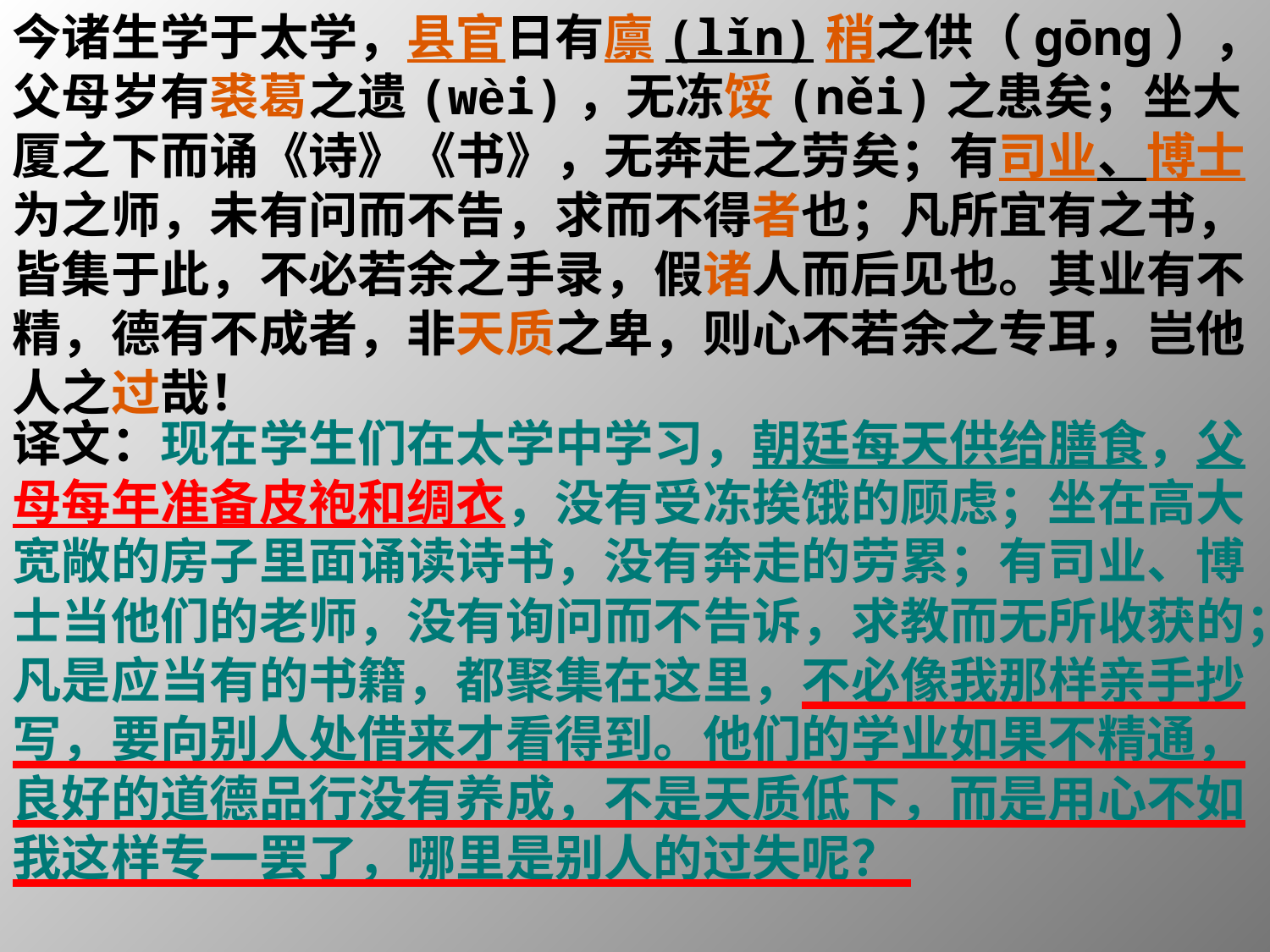

今诸生学于太学，县官日有廪(lǐn)稍之供（gōng），父母岁有裘葛之遗(wèi)，无冻馁(něi)之患矣；坐大厦之下而诵《诗》《书》，无奔走之劳矣；有司业、博士为之师，未有问而不告，求而不得者也；凡所宜有之书，皆集于此，不必若余之手录，假诸人而后见也。其业有不精，德有不成者，非天质之卑，则心不若余之专耳，岂他人之过哉！
译文：现在学生们在太学中学习，朝廷每天供给膳食，父母每年准备皮袍和绸衣，没有受冻挨饿的顾虑；坐在高大宽敞的房子里面诵读诗书，没有奔走的劳累；有司业、博士当他们的老师，没有询问而不告诉，求教而无所收获的；凡是应当有的书籍，都聚集在这里，不必像我那样亲手抄写，要向别人处借来才看得到。他们的学业如果不精通，良好的道德品行没有养成，不是天质低下，而是用心不如我这样专一罢了，哪里是别人的过失呢？